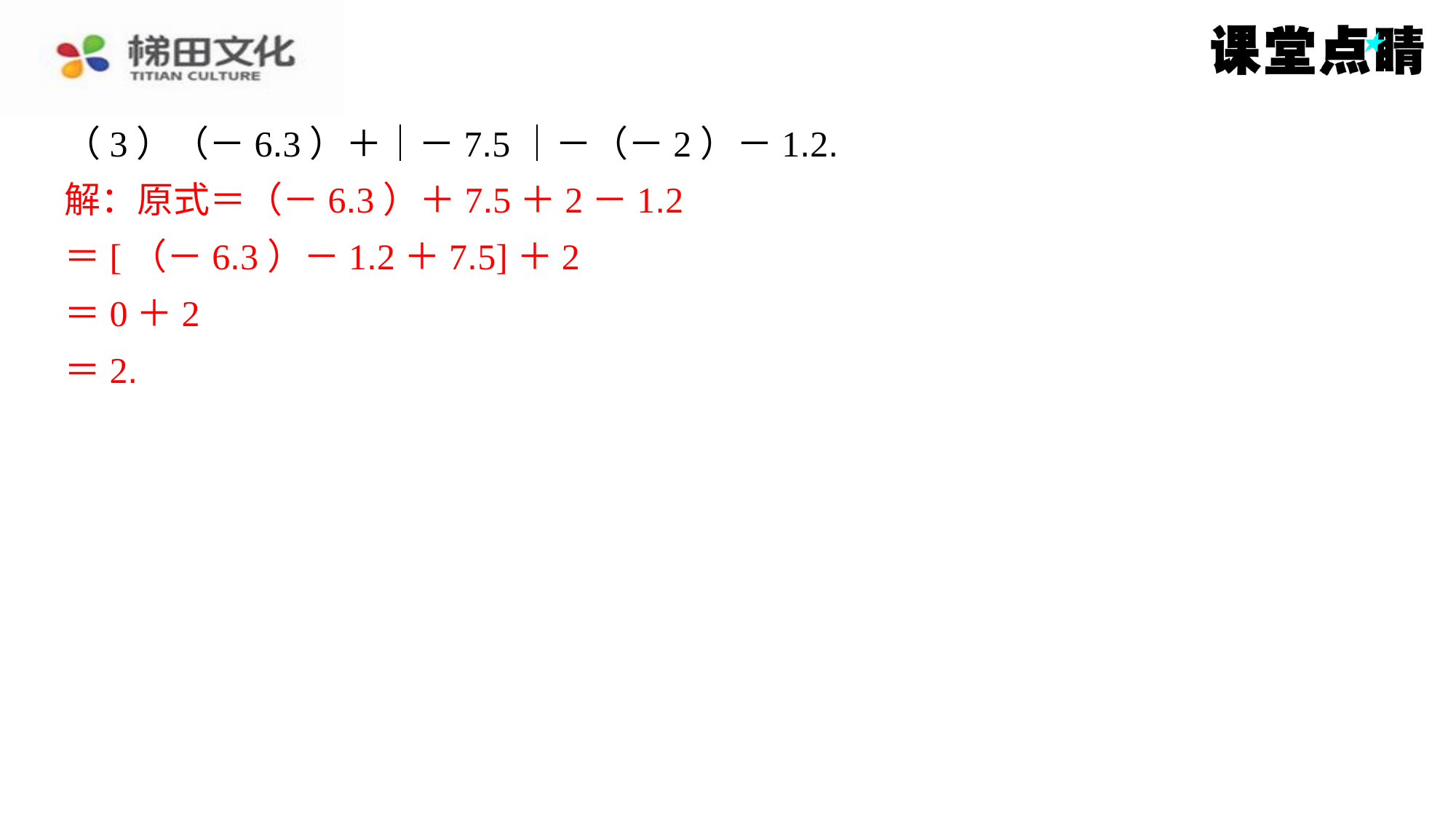

（3）（－6.3）＋｜－7.5｜－（－2）－1.2.
解：原式＝（－6.3）＋7.5＋2－1.2
＝[（－6.3）－1.2＋7.5]＋2
＝0＋2
＝2.
解：原式＝（－6.3）＋7.5＋2－1.2
＝[（－6.3）－1.2＋7.5]＋2
＝0＋2
＝2.